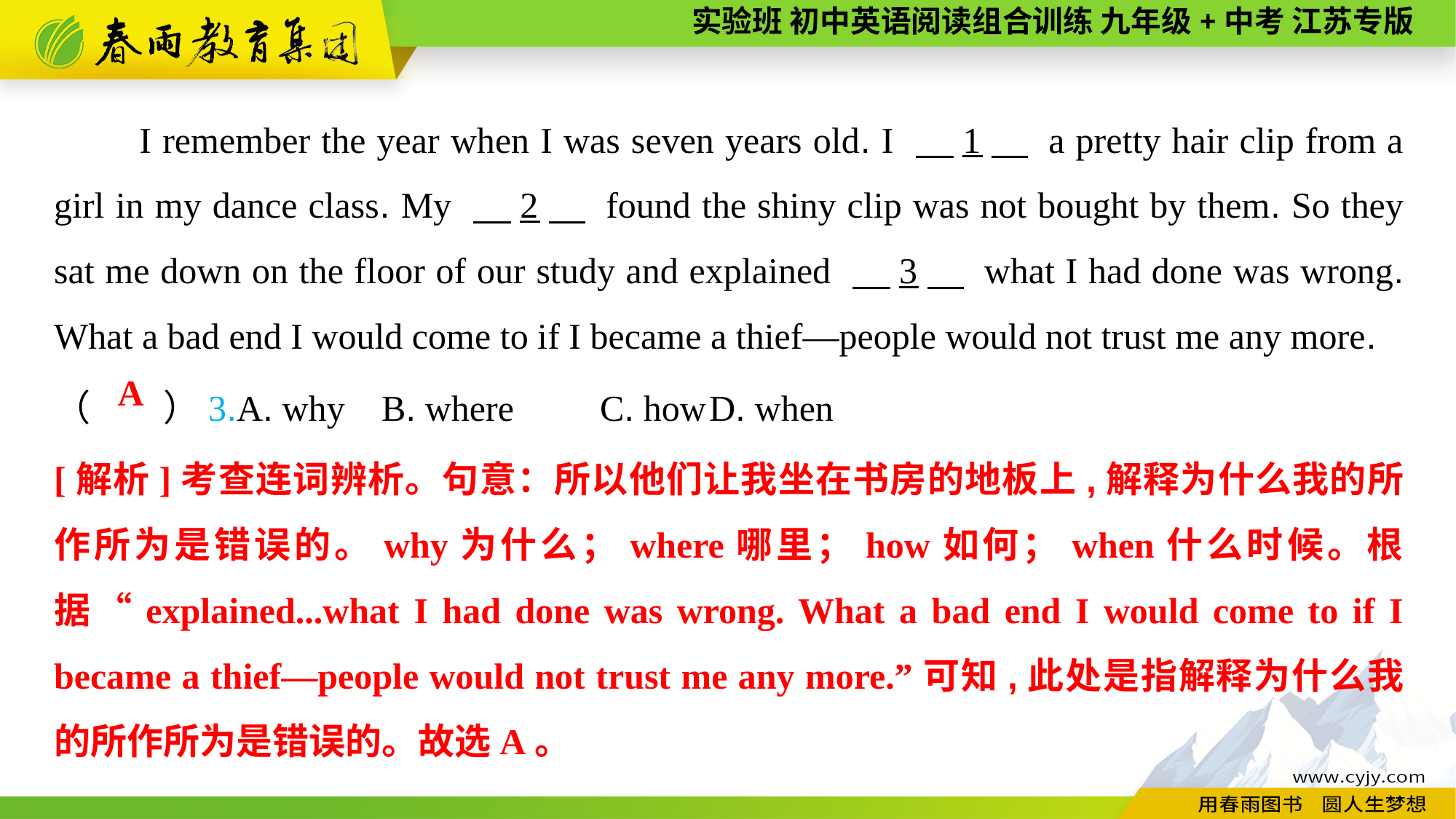

I remember the year when I was seven years old. I 　1　 a pretty hair clip from a girl in my dance class. My 　2　 found the shiny clip was not bought by them. So they sat me down on the floor of our study and explained 　3　 what I had done was wrong. What a bad end I would come to if I became a thief—people would not trust me any more.
（　　）3.A. why	B. where	C. how	D. when
A
[解析]考查连词辨析。句意：所以他们让我坐在书房的地板上,解释为什么我的所作所为是错误的。why为什么；where哪里；how如何；when什么时候。根据“explained...what I had done was wrong. What a bad end I would come to if I became a thief—people would not trust me any more.”可知,此处是指解释为什么我的所作所为是错误的。故选A。